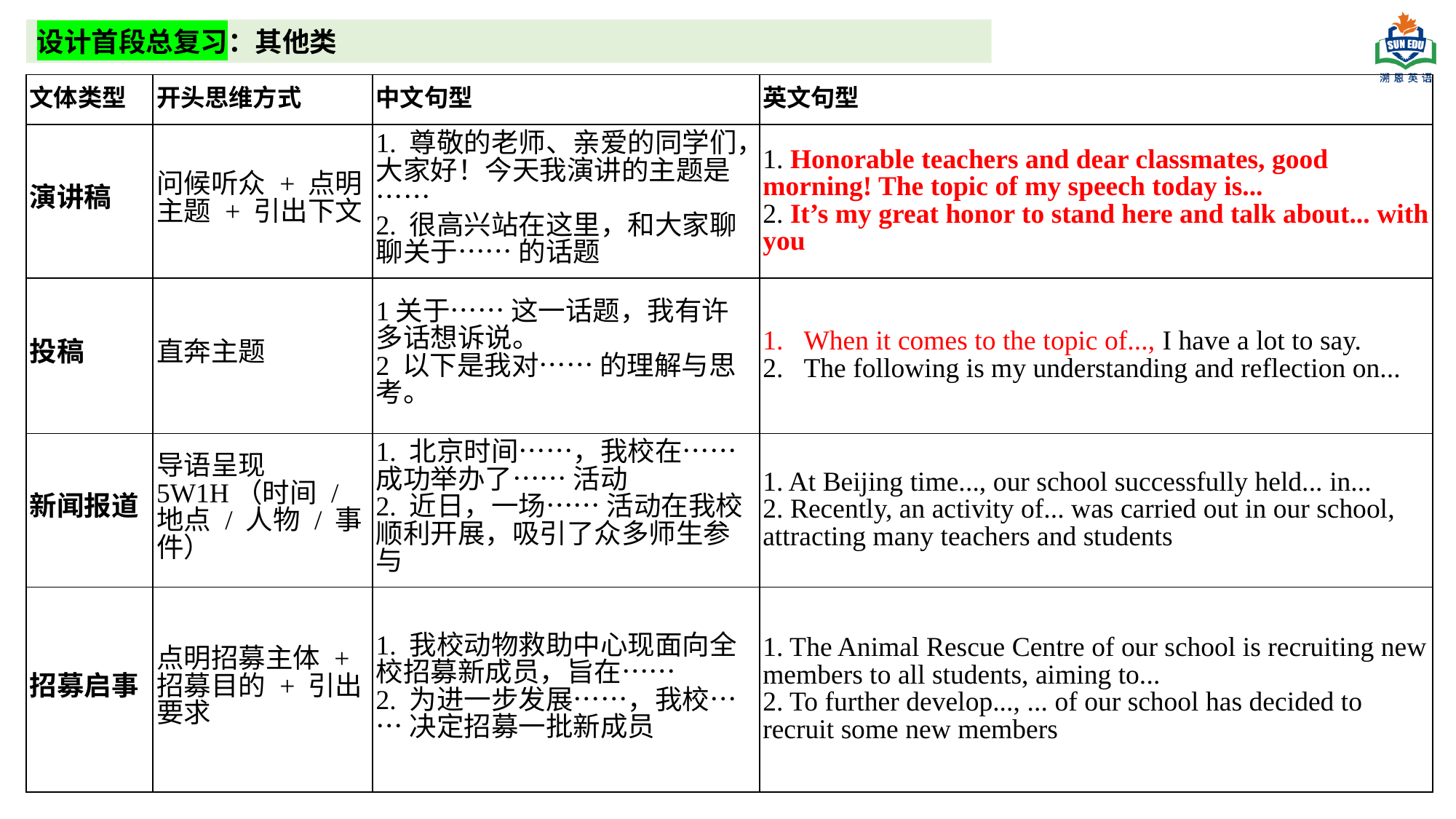

设计首段总复习：其他类
| 文体类型 | 开头思维方式 | 中文句型 | 英文句型 |
| --- | --- | --- | --- |
| 演讲稿 | 问候听众 + 点明主题 + 引出下文 | 1. 尊敬的老师、亲爱的同学们，大家好！今天我演讲的主题是…… 2. 很高兴站在这里，和大家聊聊关于…… 的话题 | 1. Honorable teachers and dear classmates, good morning! The topic of my speech today is... 2. It’s my great honor to stand here and talk about... with you |
| 投稿 | 直奔主题 | 1关于…… 这一话题，我有许多话想诉说。 2 以下是我对…… 的理解与思考。 | When it comes to the topic of..., I have a lot to say. The following is my understanding and reflection on... |
| 新闻报道 | 导语呈现 5W1H（时间 / 地点 / 人物 / 事件） | 1. 北京时间……，我校在…… 成功举办了…… 活动 2. 近日，一场…… 活动在我校顺利开展，吸引了众多师生参与 | 1. At Beijing time..., our school successfully held... in... 2. Recently, an activity of... was carried out in our school, attracting many teachers and students |
| 招募启事 | 点明招募主体 + 招募目的 + 引出要求 | 1. 我校动物救助中心现面向全校招募新成员，旨在…… 2. 为进一步发展……，我校…… 决定招募一批新成员 | 1. The Animal Rescue Centre of our school is recruiting new members to all students, aiming to... 2. To further develop..., ... of our school has decided to recruit some new members |